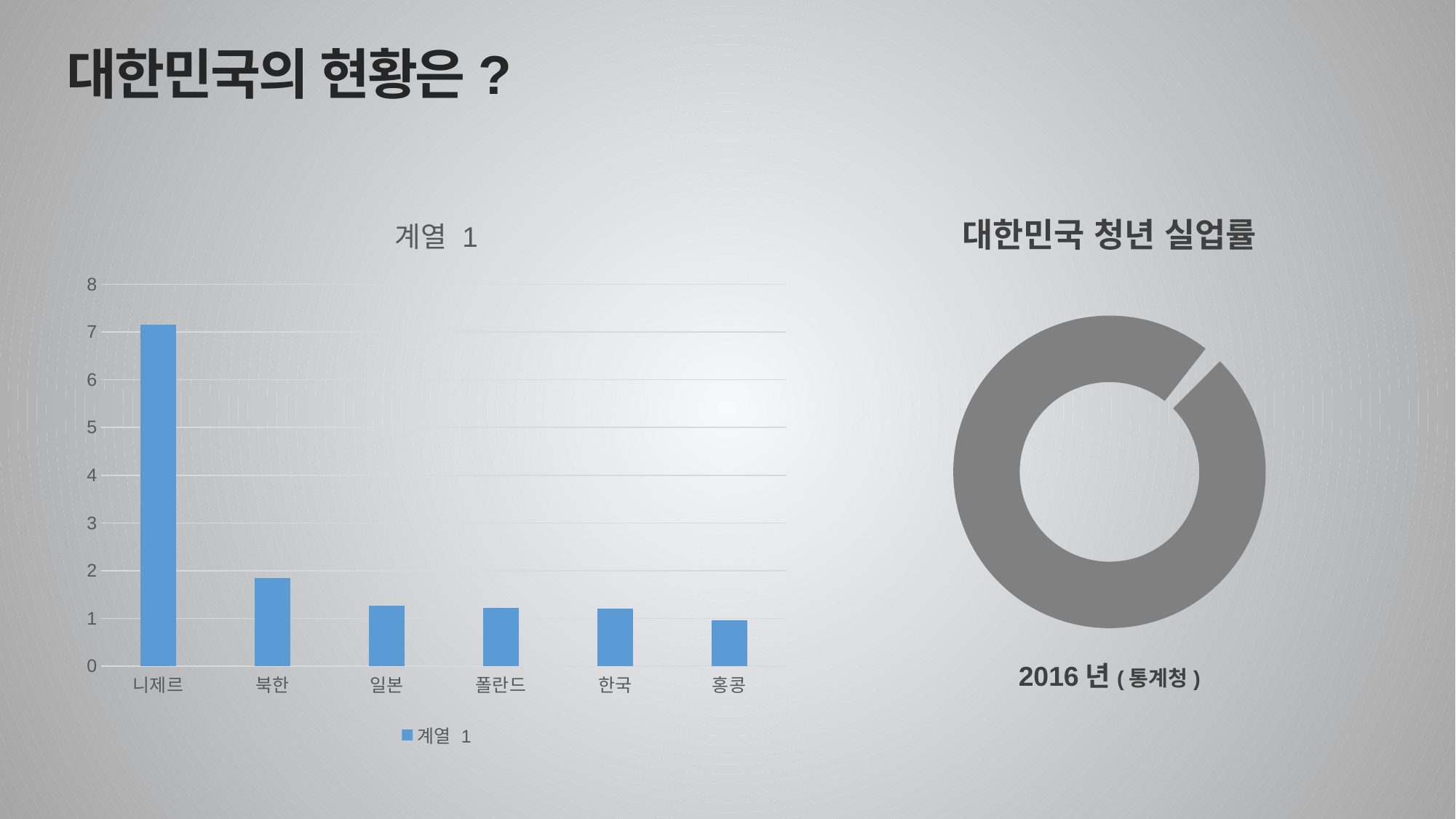

대한민국의 현황은?

### Chart:

| Category | 계열 1 |
|---|---|
| 니제르 | 7.16 |
| 북한 | 1.85 |
| 일본 | 1.27 |
| 폴란드 | 1.22 |
| 한국 | 1.2 |
| 홍콩 | 0.96 |
대한민국 청년 실업률

2016년(통계청)